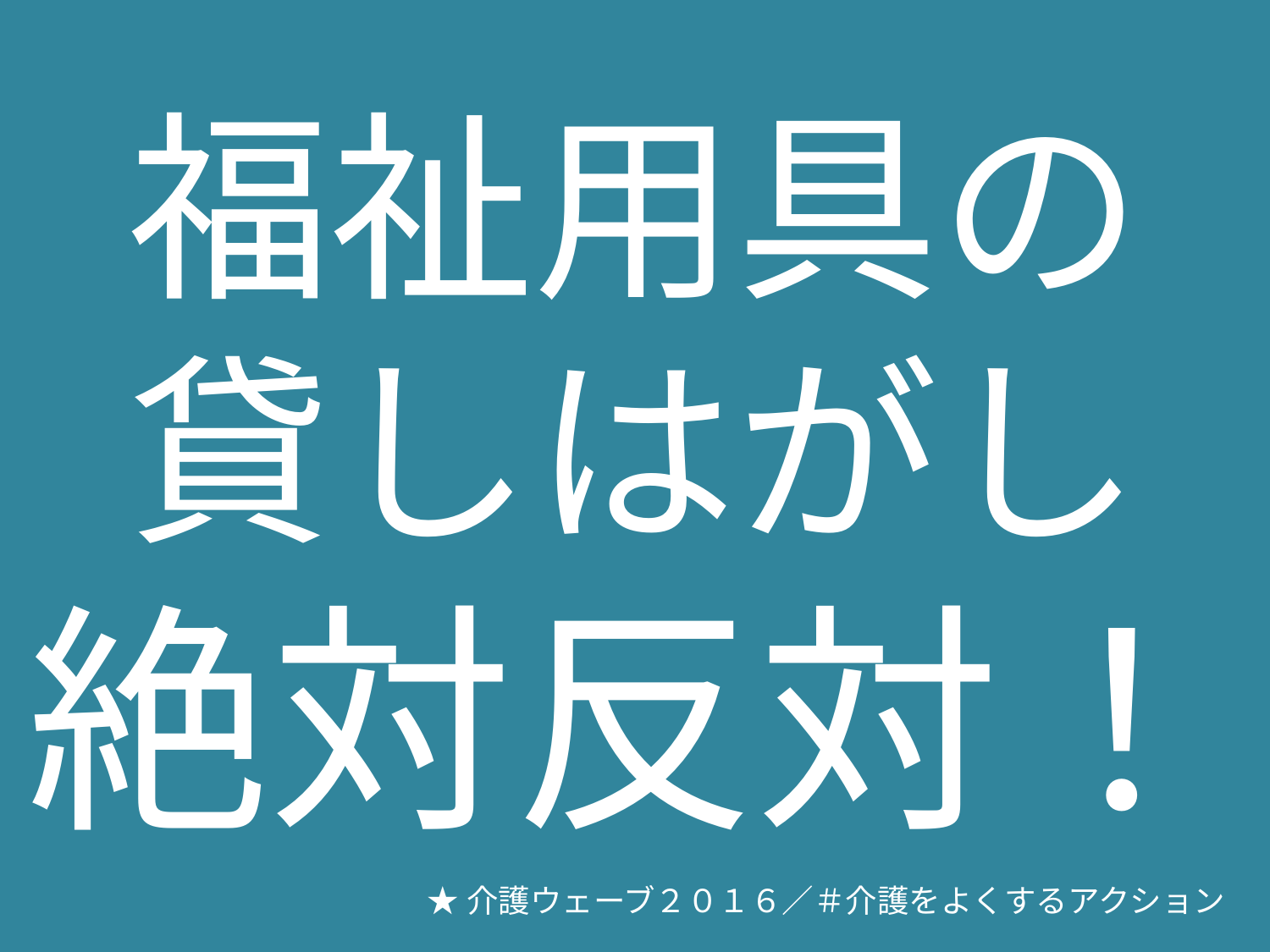

# 福祉用具の 貸しはがし 絶対反対！
★介護ウェーブ２０１６／＃介護をよくするアクション